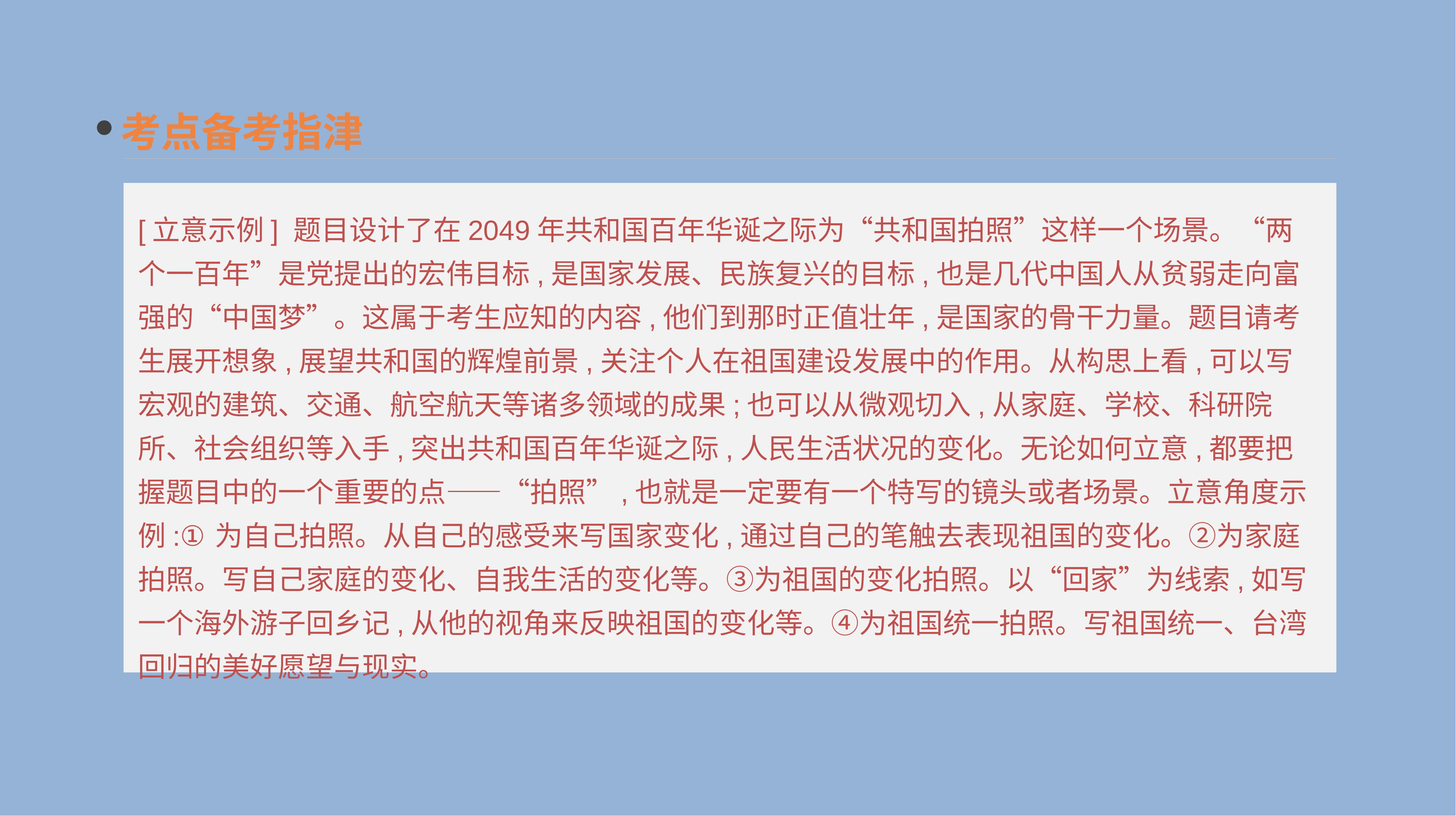

考点备考指津

[立意示例] 题目设计了在2049年共和国百年华诞之际为“共和国拍照”这样一个场景。“两个一百年”是党提出的宏伟目标,是国家发展、民族复兴的目标,也是几代中国人从贫弱走向富强的“中国梦”。这属于考生应知的内容,他们到那时正值壮年,是国家的骨干力量。题目请考生展开想象,展望共和国的辉煌前景,关注个人在祖国建设发展中的作用。从构思上看,可以写宏观的建筑、交通、航空航天等诸多领域的成果;也可以从微观切入,从家庭、学校、科研院所、社会组织等入手,突出共和国百年华诞之际,人民生活状况的变化。无论如何立意,都要把握题目中的一个重要的点——“拍照”,也就是一定要有一个特写的镜头或者场景。立意角度示例:①为自己拍照。从自己的感受来写国家变化,通过自己的笔触去表现祖国的变化。②为家庭拍照。写自己家庭的变化、自我生活的变化等。③为祖国的变化拍照。以“回家”为线索,如写一个海外游子回乡记,从他的视角来反映祖国的变化等。④为祖国统一拍照。写祖国统一、台湾回归的美好愿望与现实。